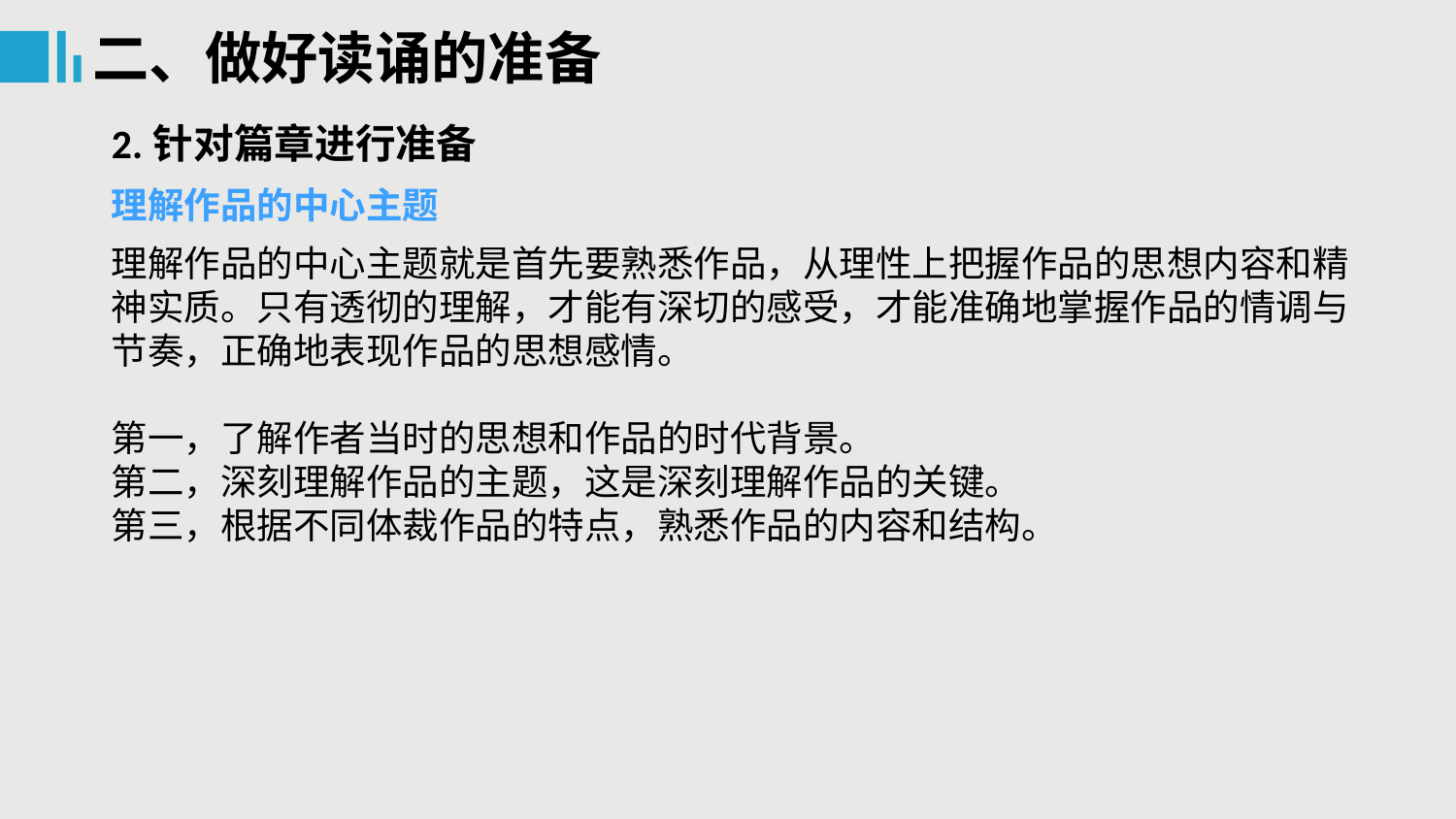

二、做好读诵的准备

2.针对篇章进行准备
理解作品的中心主题
理解作品的中心主题就是首先要熟悉作品，从理性上把握作品的思想内容和精神实质。只有透彻的理解，才能有深切的感受，才能准确地掌握作品的情调与节奏，正确地表现作品的思想感情。

第一，了解作者当时的思想和作品的时代背景。
第二，深刻理解作品的主题，这是深刻理解作品的关键。
第三，根据不同体裁作品的特点，熟悉作品的内容和结构。